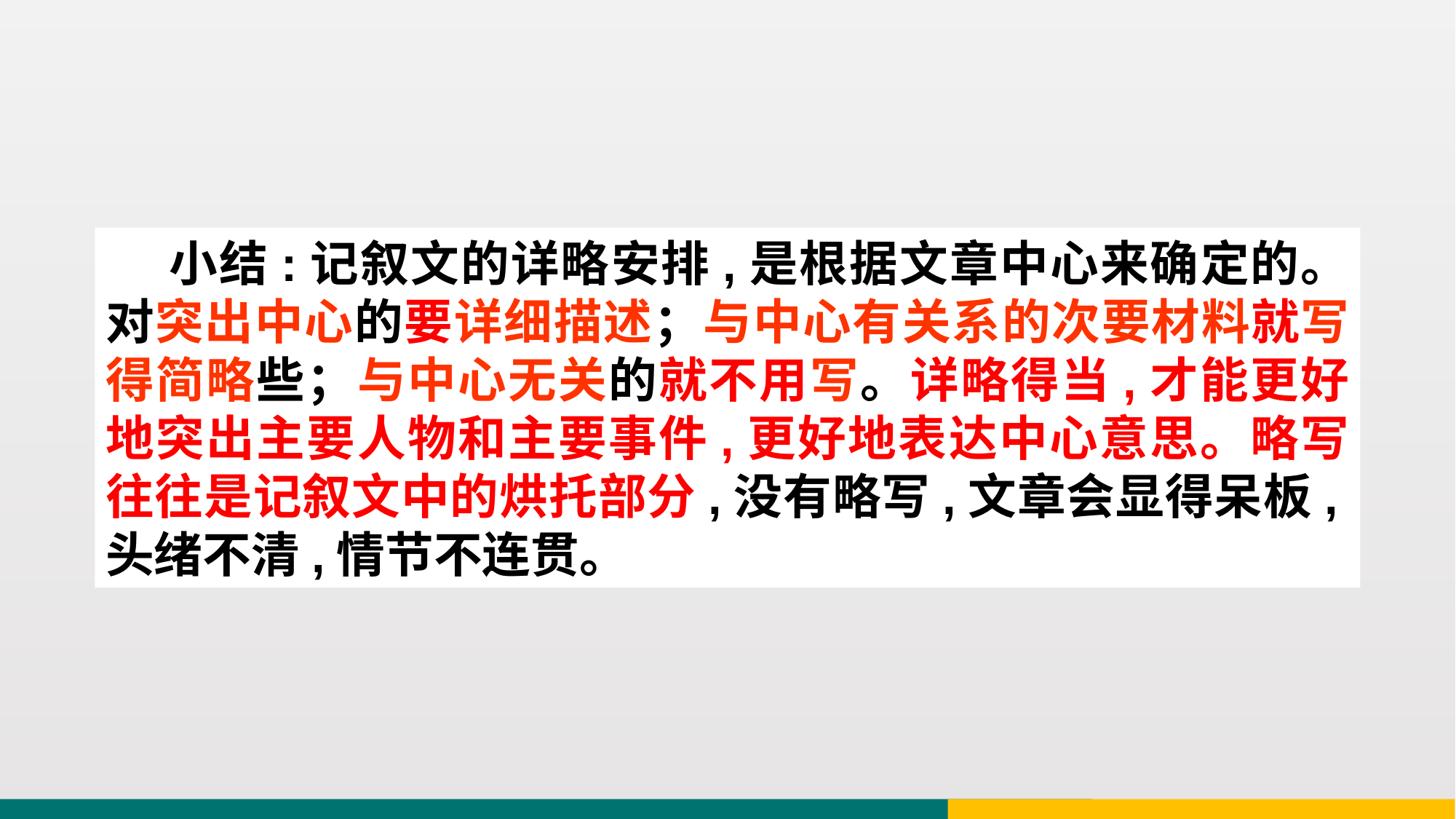

小结:记叙文的详略安排,是根据文章中心来确定的。对突出中心的要详细描述；与中心有关系的次要材料就写得简略些；与中心无关的就不用写。详略得当,才能更好地突出主要人物和主要事件,更好地表达中心意思。略写往往是记叙文中的烘托部分,没有略写,文章会显得呆板,头绪不清,情节不连贯。